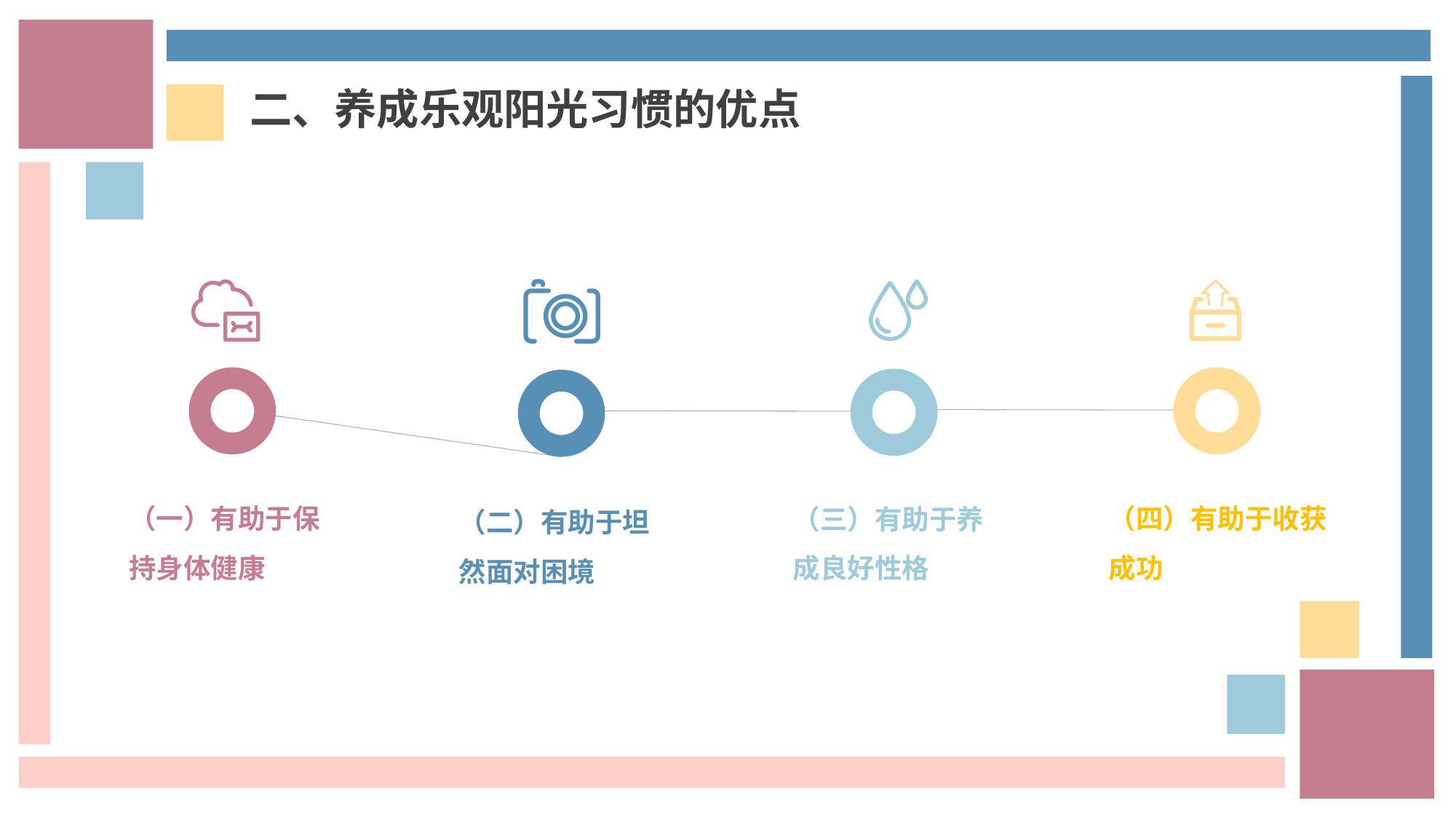

二、养成乐观阳光习惯的优点

（四）有助于收获成功
（一）有助于保持身体健康
（三）有助于养成良好性格
（二）有助于坦然面对困境